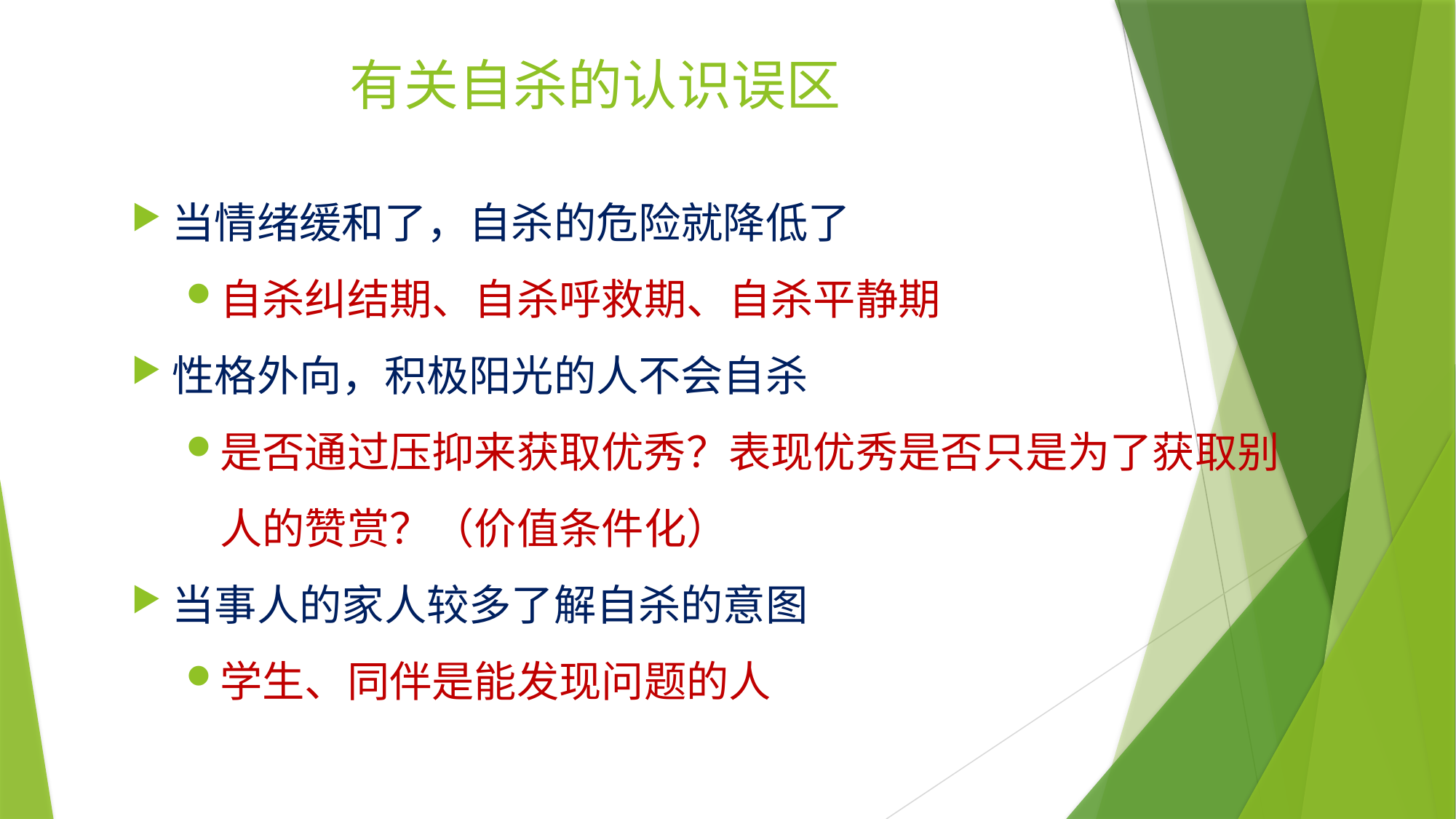

# 有关自杀的认识误区
当情绪缓和了，自杀的危险就降低了
自杀纠结期、自杀呼救期、自杀平静期
性格外向，积极阳光的人不会自杀
是否通过压抑来获取优秀？表现优秀是否只是为了获取别人的赞赏？（价值条件化）
当事人的家人较多了解自杀的意图
学生、同伴是能发现问题的人